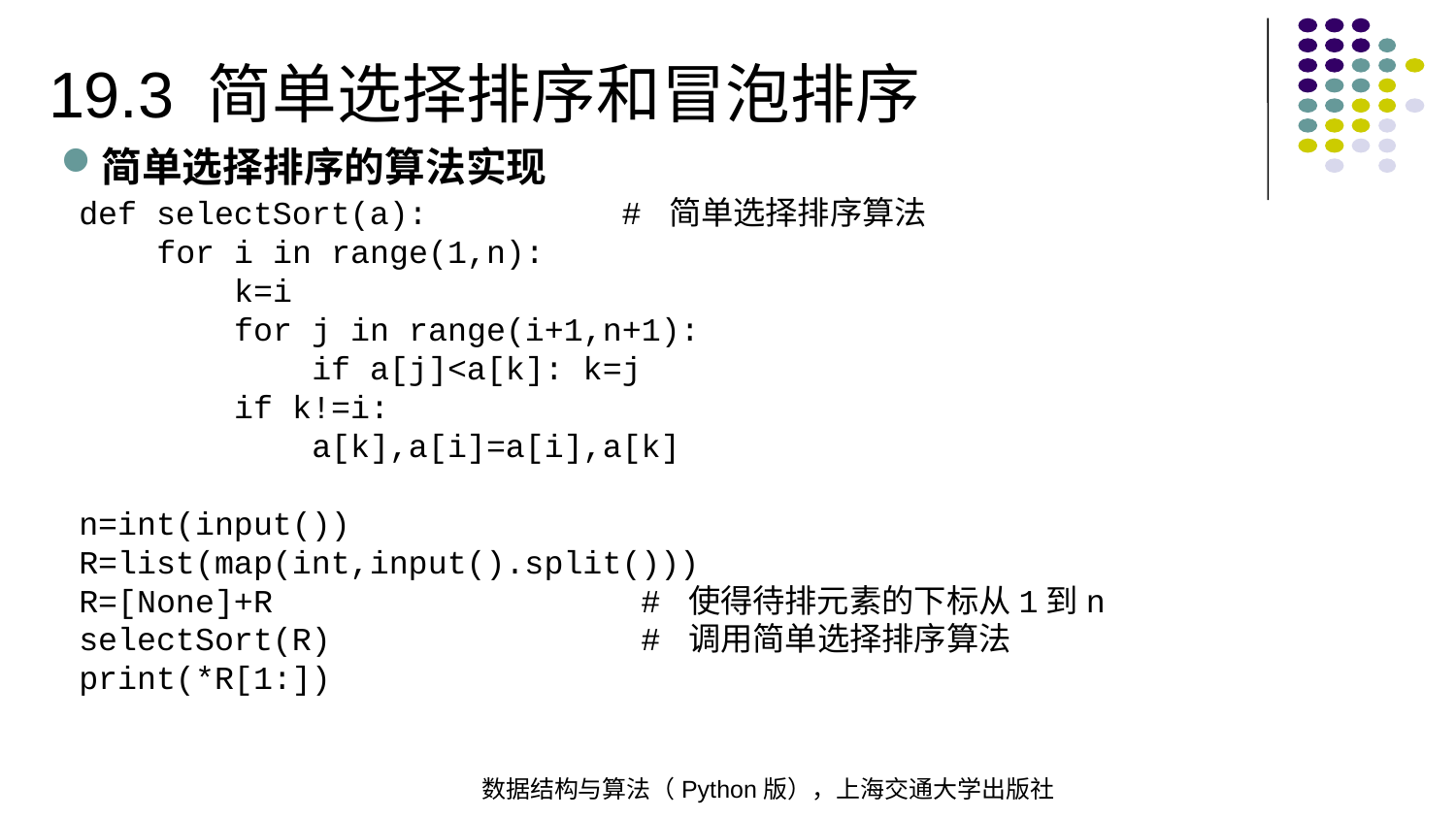

19.3 简单选择排序和冒泡排序
简单选择排序的算法实现
def selectSort(a):          # 简单选择排序算法
    for i in range(1,n):
        k=i
        for j in range(i+1,n+1):
            if a[j]<a[k]: k=j
        if k!=i:
            a[k],a[i]=a[i],a[k]

n=int(input())
R=list(map(int,input().split()))
R=[None]+R                   # 使得待排元素的下标从1到n
selectSort(R)                # 调用简单选择排序算法
print(*R[1:])